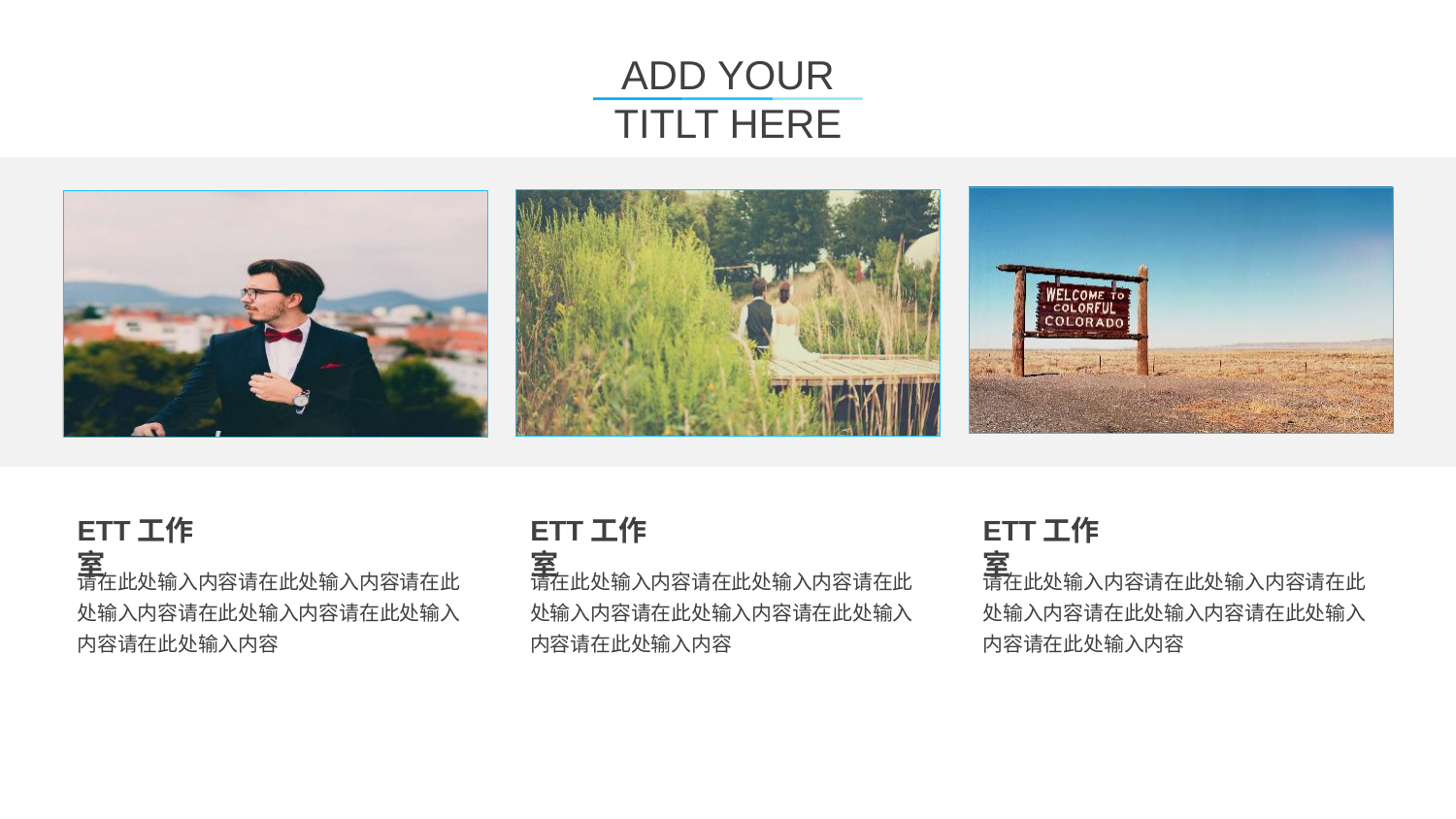

ADD YOUR TITLT HERE

·

ETT工作室
请在此处输入内容请在此处输入内容请在此处输入内容请在此处输入内容请在此处输入内容请在此处输入内容
ETT工作室
请在此处输入内容请在此处输入内容请在此处输入内容请在此处输入内容请在此处输入内容请在此处输入内容
ETT工作室
请在此处输入内容请在此处输入内容请在此处输入内容请在此处输入内容请在此处输入内容请在此处输入内容